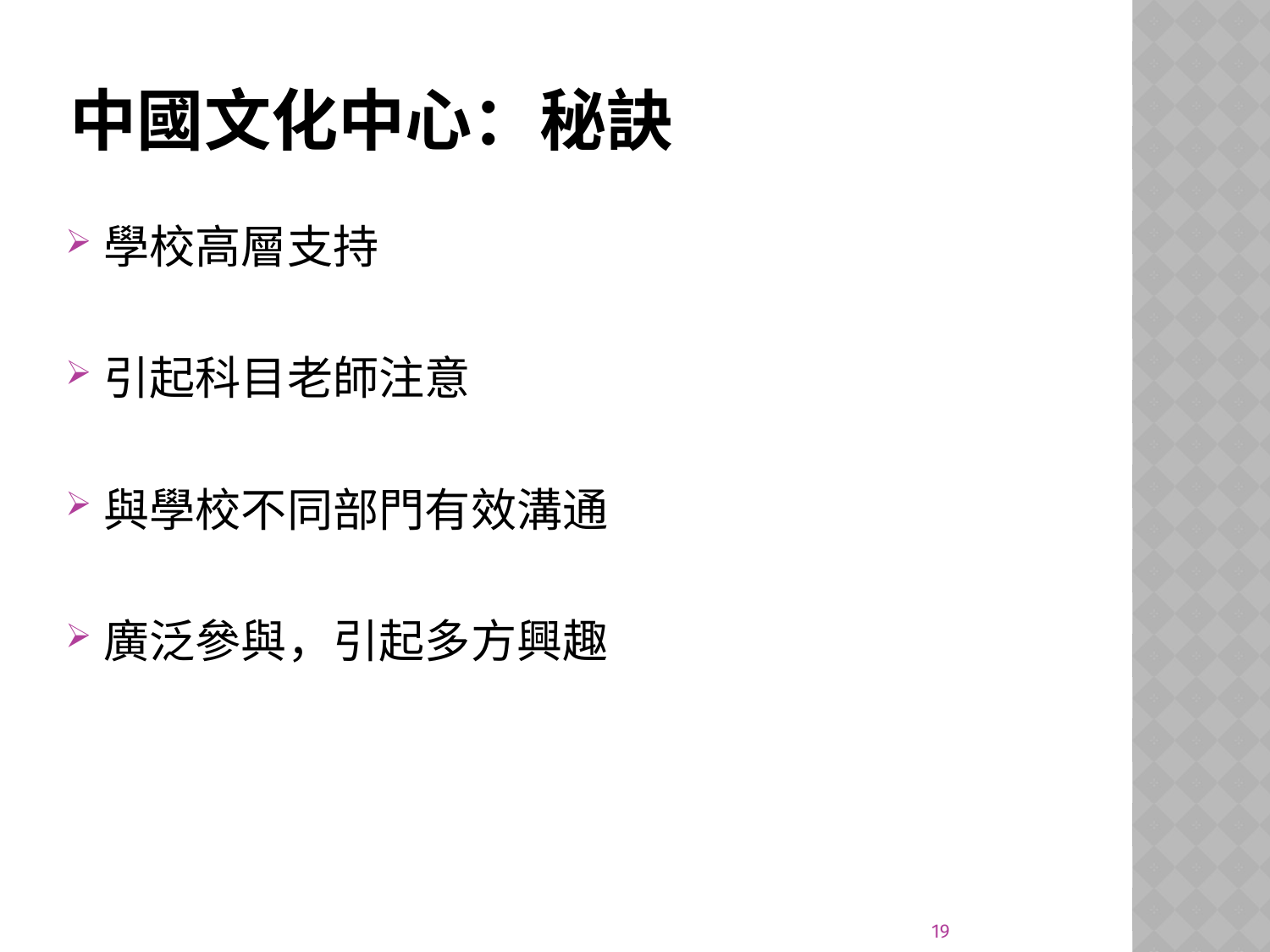

# 中國文化中心：秘訣
學校高層支持

引起科目老師注意

與學校不同部門有效溝通

廣泛參與，引起多方興趣

19